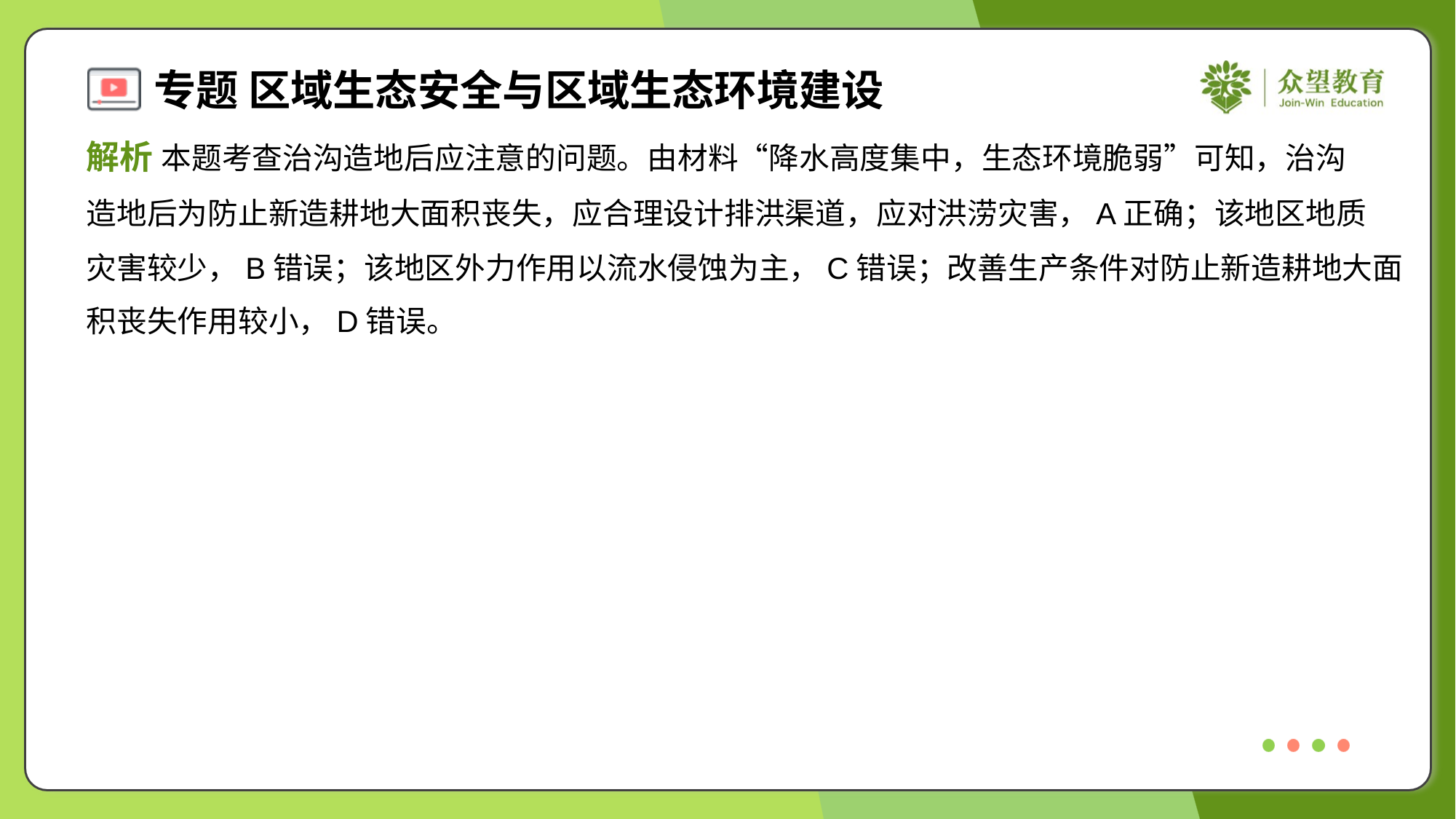

解析 本题考查治沟造地后应注意的问题。由材料“降水高度集中，生态环境脆弱”可知，治沟
造地后为防止新造耕地大面积丧失，应合理设计排洪渠道，应对洪涝灾害，A正确；该地区地质
灾害较少，B错误；该地区外力作用以流水侵蚀为主，C错误；改善生产条件对防止新造耕地大面
积丧失作用较小，D错误。